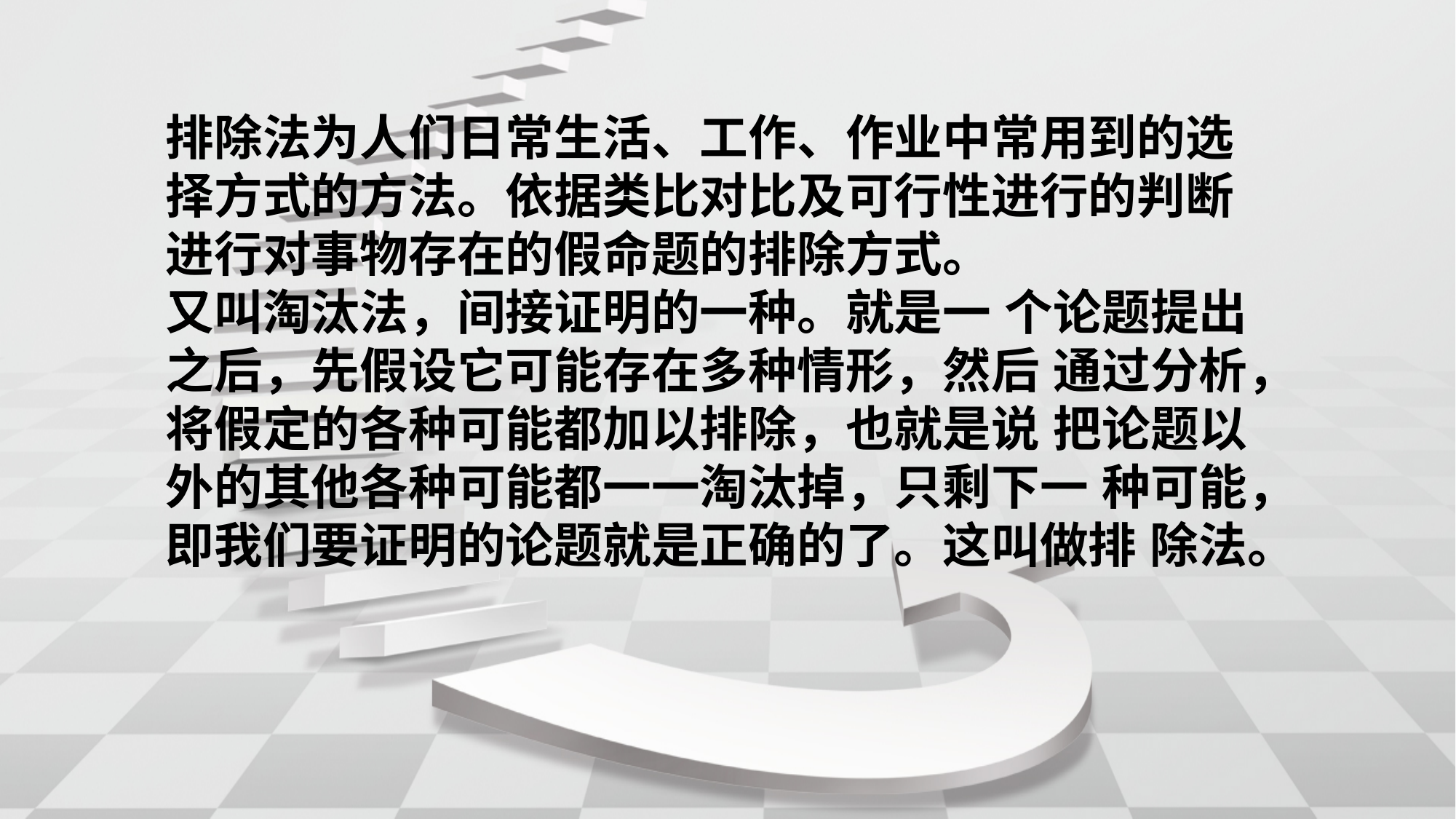

排除法为人们日常生活、工作、作业中常用到的选择方式的方法。依据类比对比及可行性进行的判断进行对事物存在的假命题的排除方式。
又叫淘汰法，间接证明的一种。就是一 个论题提出之后，先假设它可能存在多种情形，然后 通过分析，将假定的各种可能都加以排除，也就是说 把论题以外的其他各种可能都一一淘汰掉，只剩下一 种可能，即我们要证明的论题就是正确的了。这叫做排 除法。